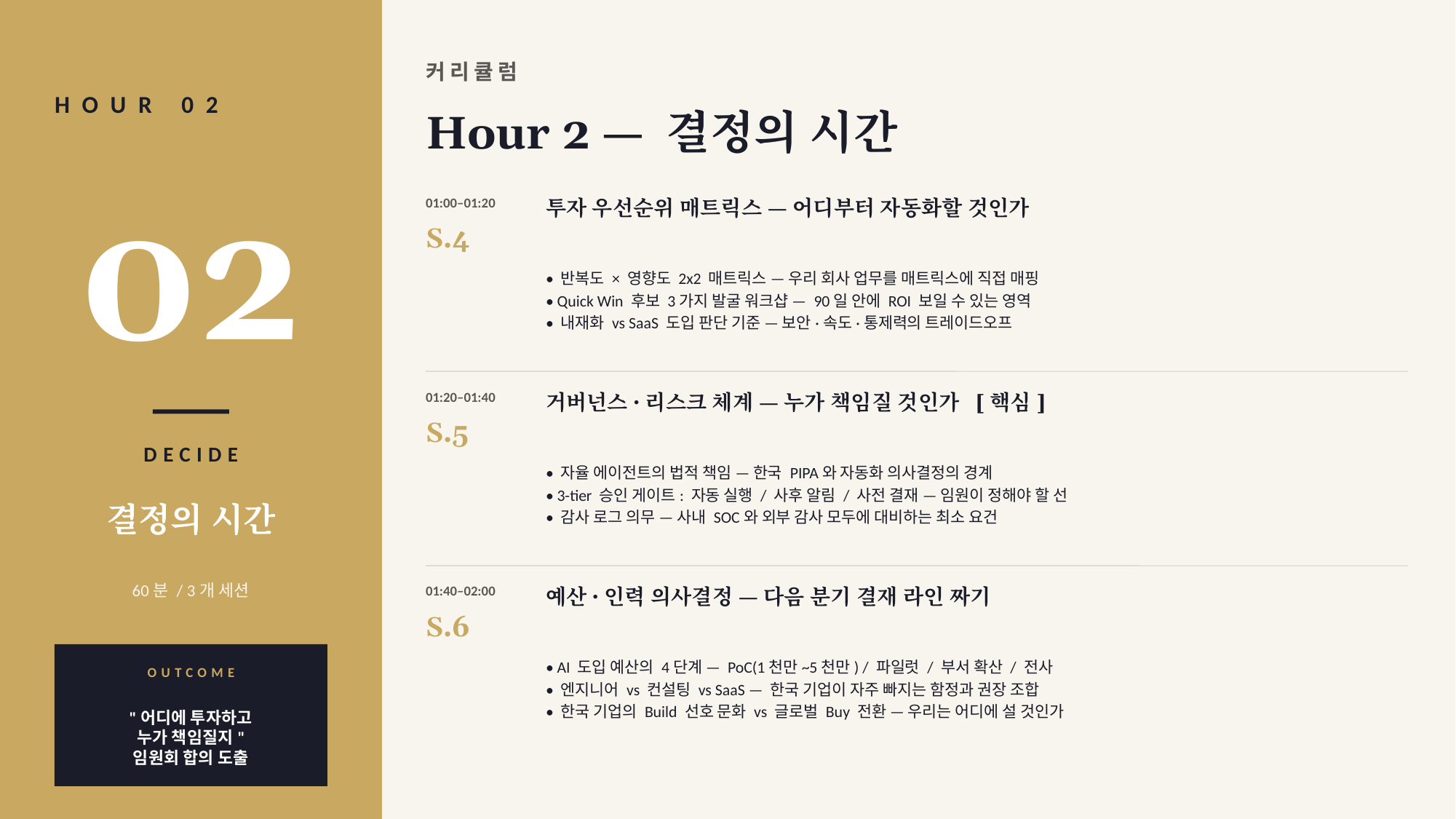

커리큘럼
HOUR 02
Hour 2 — 결정의 시간
02
01:00–01:20
투자 우선순위 매트릭스 — 어디부터 자동화할 것인가
S.4
• 반복도 × 영향도 2x2 매트릭스 — 우리 회사 업무를 매트릭스에 직접 매핑
• Quick Win 후보 3가지 발굴 워크샵 — 90일 안에 ROI 보일 수 있는 영역
• 내재화 vs SaaS 도입 판단 기준 — 보안·속도·통제력의 트레이드오프

01:20–01:40
거버넌스·리스크 체계 — 누가 책임질 것인가  [핵심]

S.5
• 자율 에이전트의 법적 책임 — 한국 PIPA와 자동화 의사결정의 경계
• 3-tier 승인 게이트: 자동 실행 / 사후 알림 / 사전 결재 — 임원이 정해야 할 선
• 감사 로그 의무 — 사내 SOC와 외부 감사 모두에 대비하는 최소 요건
DECIDE
결정의 시간

60분 / 3개 세션
01:40–02:00
예산·인력 의사결정 — 다음 분기 결재 라인 짜기
S.6
• AI 도입 예산의 4단계 — PoC(1천만~5천만) / 파일럿 / 부서 확산 / 전사
• 엔지니어 vs 컨설팅 vs SaaS — 한국 기업이 자주 빠지는 함정과 권장 조합
• 한국 기업의 Build 선호 문화 vs 글로벌 Buy 전환 — 우리는 어디에 설 것인가

OUTCOME
"어디에 투자하고
누가 책임질지"
임원회 합의 도출